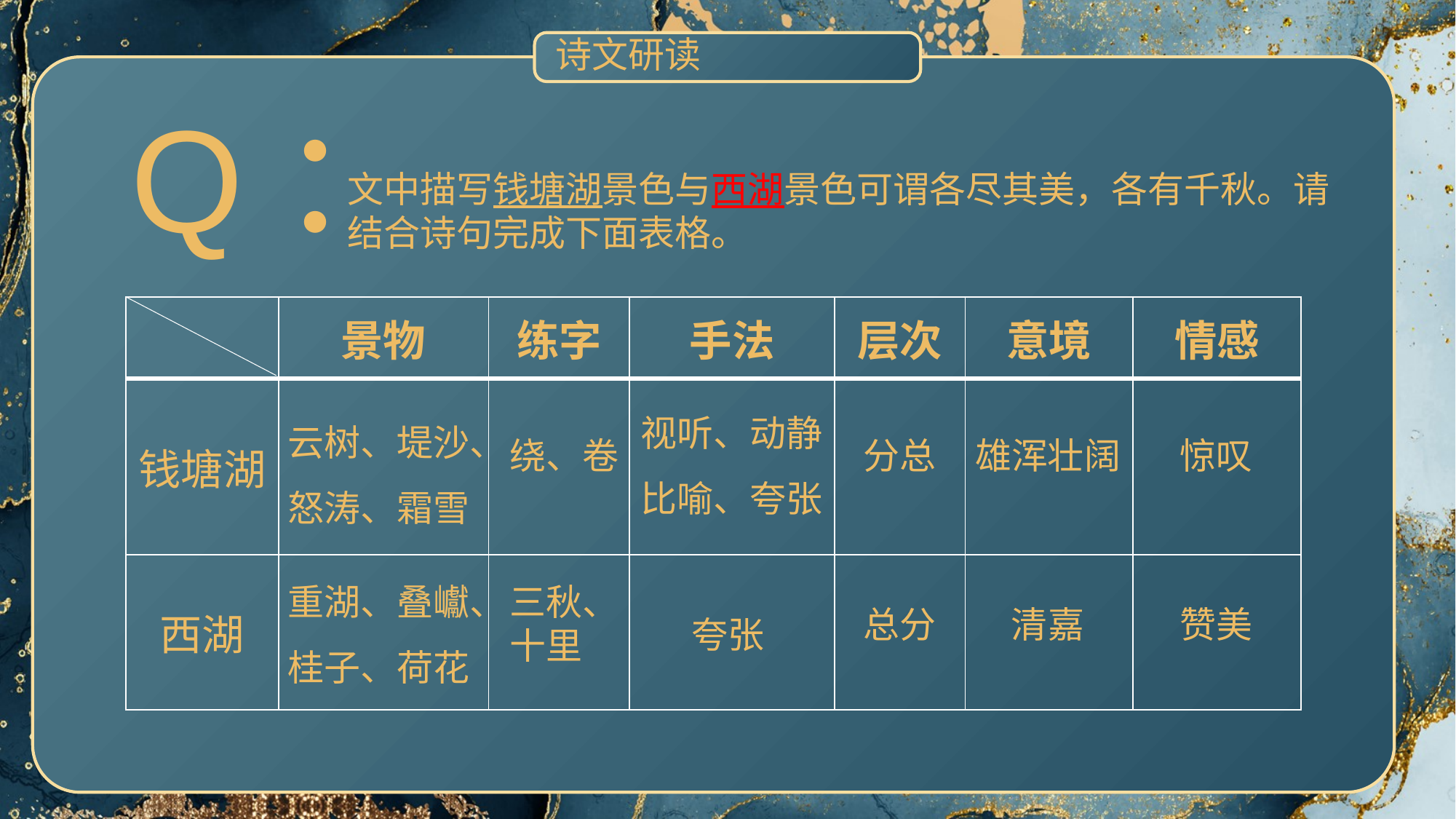

诗文研读

Q：
文中描写钱塘湖景色与西湖景色可谓各尽其美，各有千秋。请结合诗句完成下面表格。
|  | 景物 | 练字 | 手法 | 层次 | 意境 | 情感 |
| --- | --- | --- | --- | --- | --- | --- |
| 钱塘湖 |  |  |  |  |  |  |
| 西湖 |  |  |  |  |  |  |
视听、动静比喻、夸张
云树、堤沙、怒涛、霜雪
绕、卷
分总
雄浑壮阔
惊叹
重湖、叠巘、桂子、荷花
三秋、十里
夸张
清嘉
赞美
总分